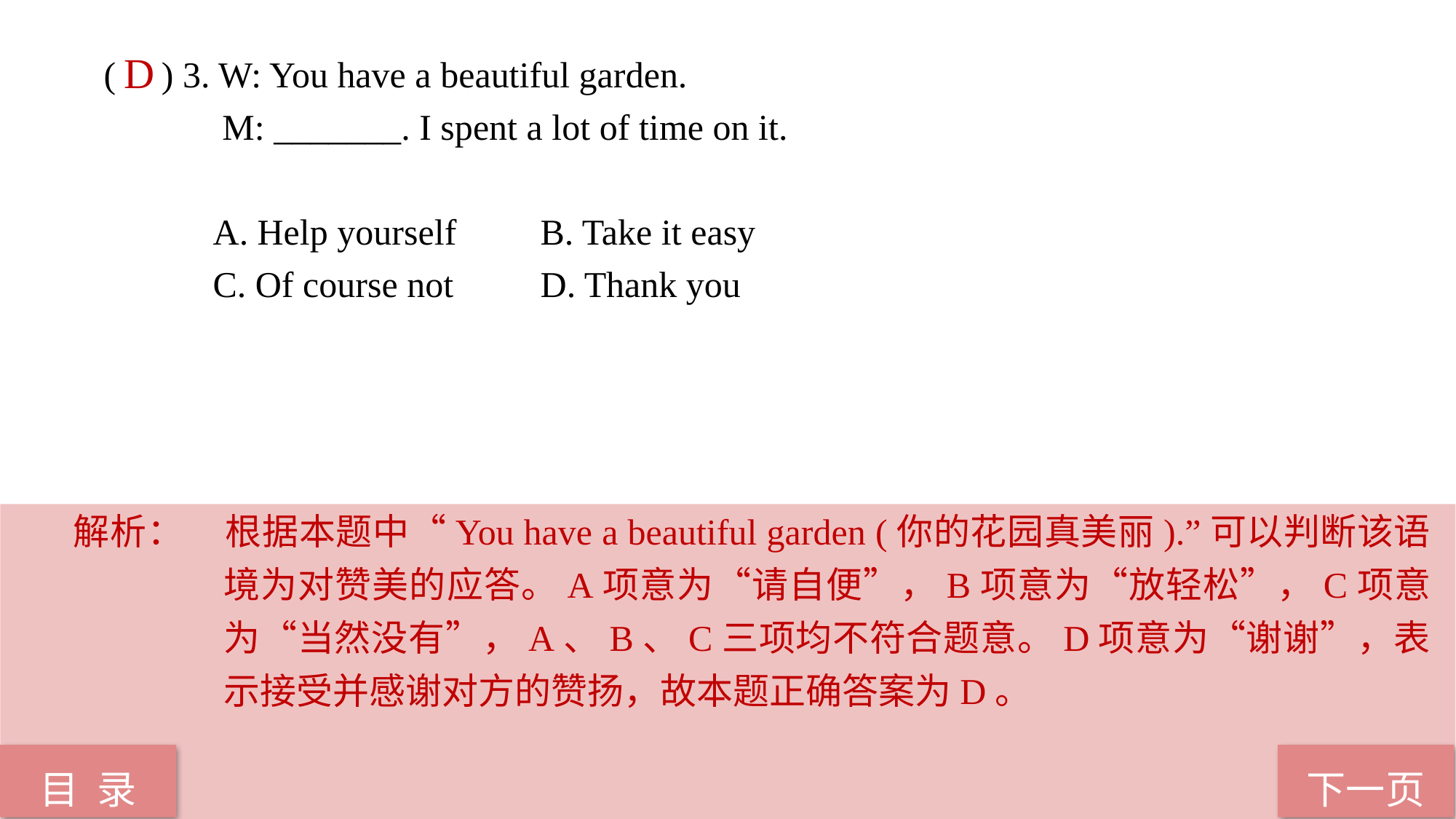

(     ) 3. W: You have a beautiful garden.
	 M: _______. I spent a lot of time on it.

	A. Help yourself 	B. Take it easy
	C. Of course not 	D. Thank you

D
解析：	根据本题中“You have a beautiful garden (你的花园真美丽).”可以判断该语境为对赞美的应答。A项意为“请自便”，B项意为“放轻松”，C项意为“当然没有”，A、B、C三项均不符合题意。D项意为“谢谢”，表示接受并感谢对方的赞扬，故本题正确答案为D。